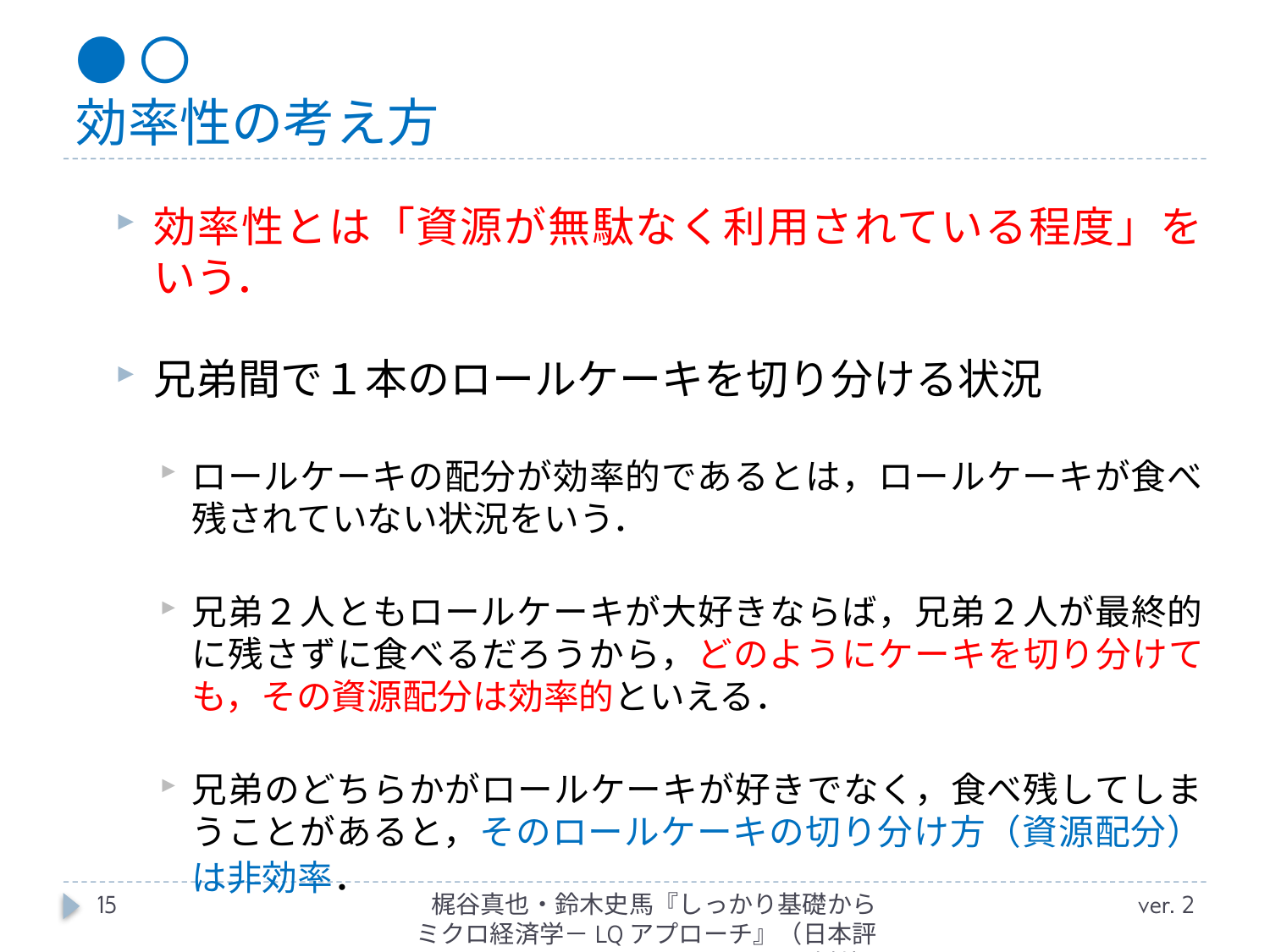

# ●〇 効率性の考え方
効率性とは「資源が無駄なく利用されている程度」をいう．

兄弟間で１本のロールケーキを切り分ける状況

ロールケーキの配分が効率的であるとは，ロールケーキが食べ残されていない状況をいう．

兄弟２人ともロールケーキが大好きならば，兄弟２人が最終的に残さずに食べるだろうから，どのようにケーキを切り分けても，その資源配分は効率的といえる．

兄弟のどちらかがロールケーキが好きでなく，食べ残してしまうことがあると，そのロールケーキの切り分け方（資源配分）は非効率．

15
梶谷真也・鈴木史馬『しっかり基礎からミクロ経済学－LQアプローチ』（日本評論社）
ver. 2